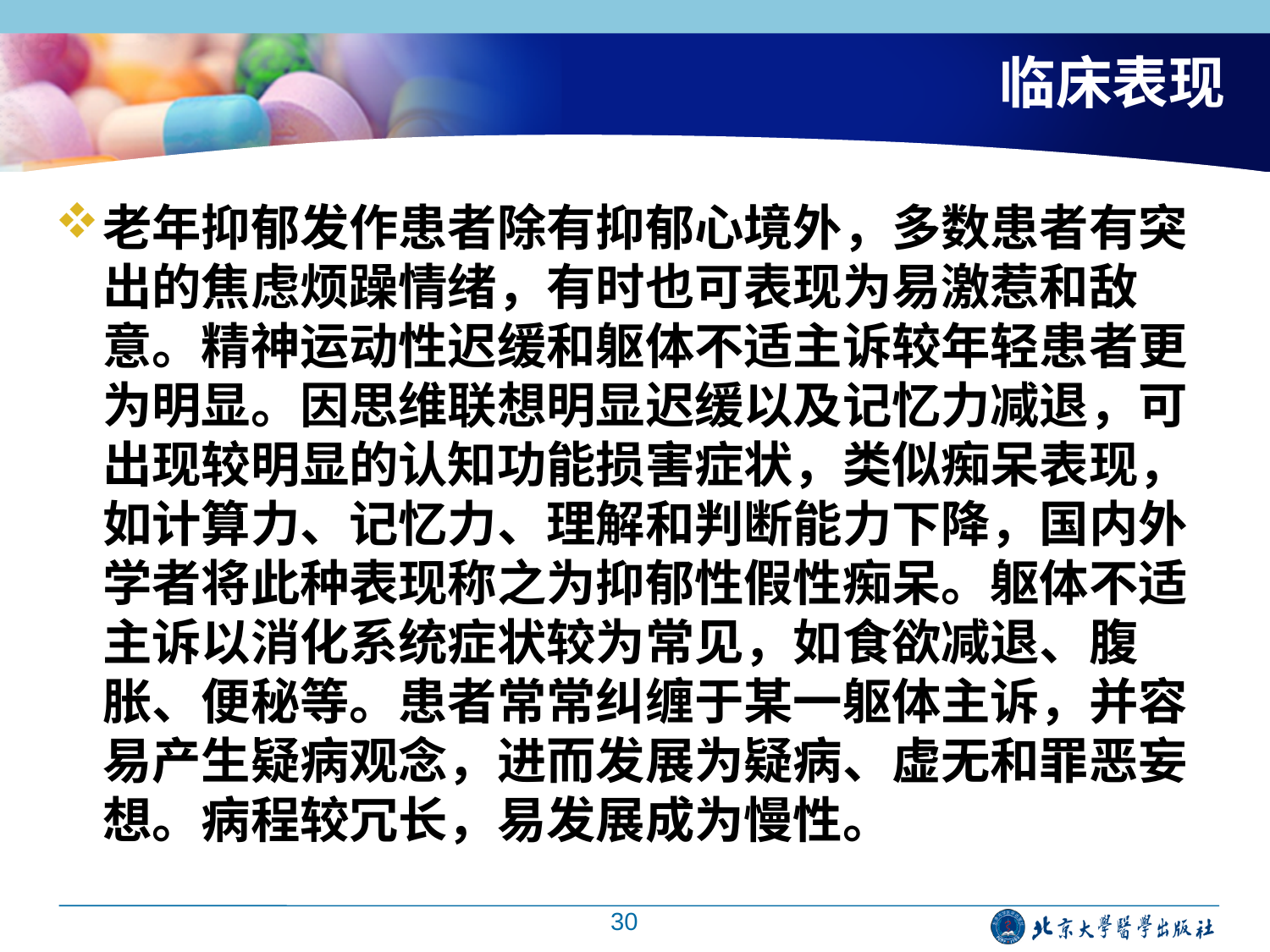

# 临床表现
老年抑郁发作患者除有抑郁心境外，多数患者有突出的焦虑烦躁情绪，有时也可表现为易激惹和敌意。精神运动性迟缓和躯体不适主诉较年轻患者更为明显。因思维联想明显迟缓以及记忆力减退，可出现较明显的认知功能损害症状，类似痴呆表现，如计算力、记忆力、理解和判断能力下降，国内外学者将此种表现称之为抑郁性假性痴呆。躯体不适主诉以消化系统症状较为常见，如食欲减退、腹胀、便秘等。患者常常纠缠于某一躯体主诉，并容易产生疑病观念，进而发展为疑病、虚无和罪恶妄想。病程较冗长，易发展成为慢性。

30